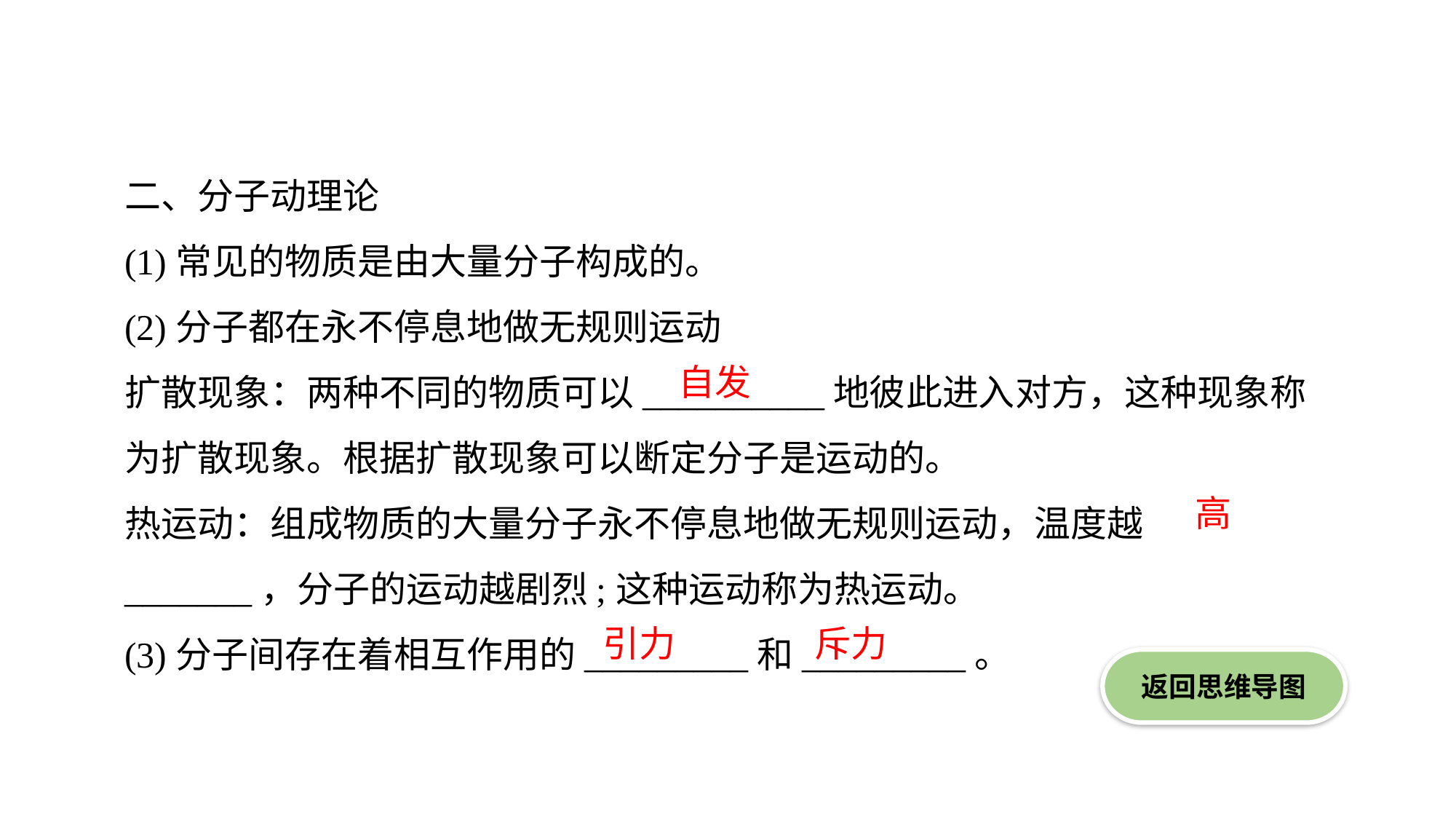

二、分子动理论
(1)常见的物质是由大量分子构成的。
(2)分子都在永不停息地做无规则运动
扩散现象：两种不同的物质可以__________地彼此进入对方，这种现象称为扩散现象。根据扩散现象可以断定分子是运动的。
热运动：组成物质的大量分子永不停息地做无规则运动，温度越_______，分子的运动越剧烈;这种运动称为热运动。
(3)分子间存在着相互作用的_________和_________。
自发
高
引力
斥力
返回思维导图